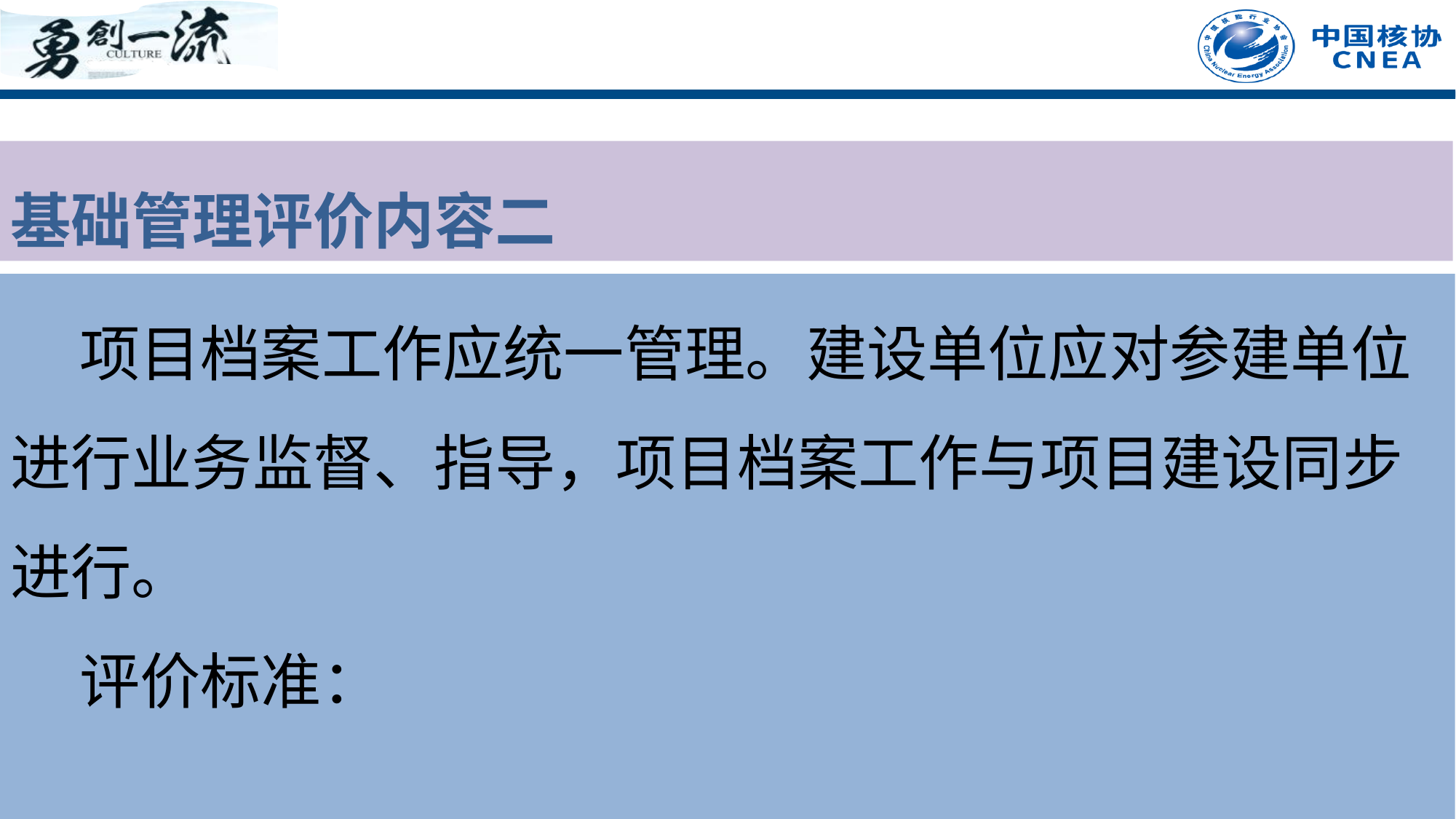

基础管理评价内容二
    项目档案工作应统一管理。建设单位应对参建单位进行业务监督、指导，项目档案工作与项目建设同步进行。
    评价标准：